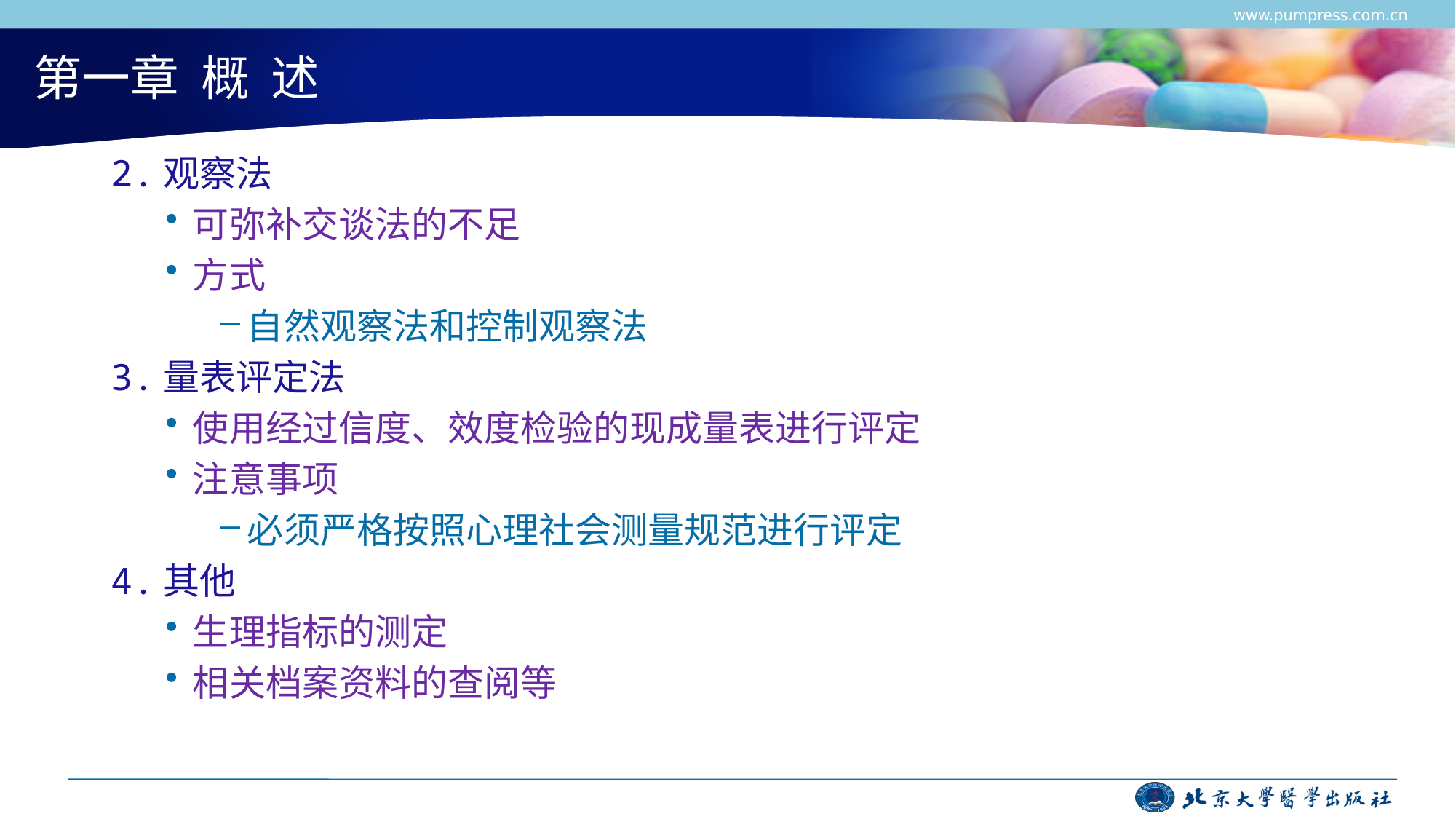

www.pumpress.com.cn
# 第一章  概  述
2.观察法
可弥补交谈法的不足
方式
自然观察法和控制观察法
3.量表评定法
使用经过信度、效度检验的现成量表进行评定
注意事项
必须严格按照心理社会测量规范进行评定
4.其他
生理指标的测定
相关档案资料的查阅等